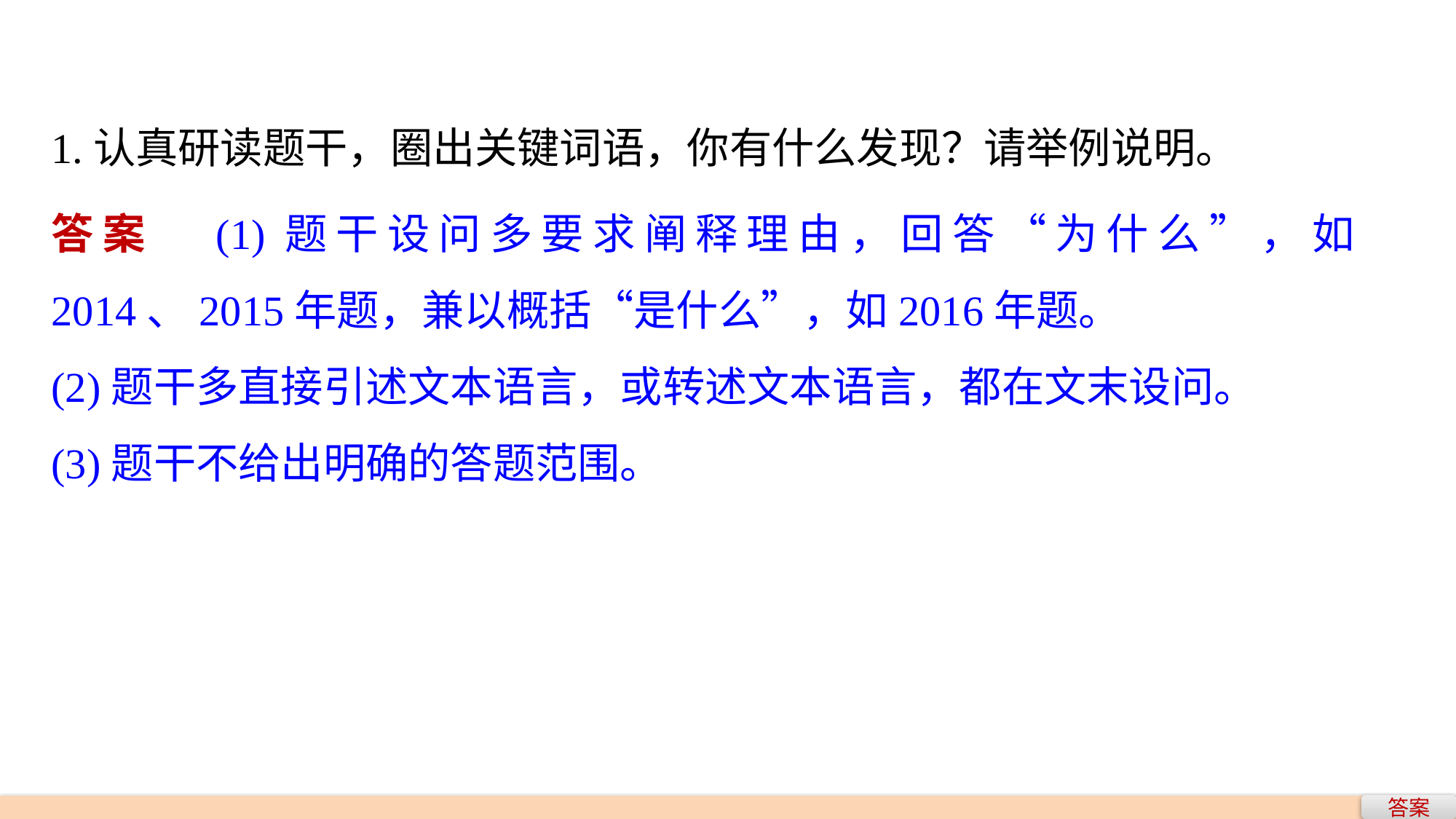

1.认真研读题干，圈出关键词语，你有什么发现？请举例说明。
答案　(1)题干设问多要求阐释理由，回答“为什么”，如2014、2015年题，兼以概括“是什么”，如2016年题。
(2)题干多直接引述文本语言，或转述文本语言，都在文末设问。
(3)题干不给出明确的答题范围。
答案